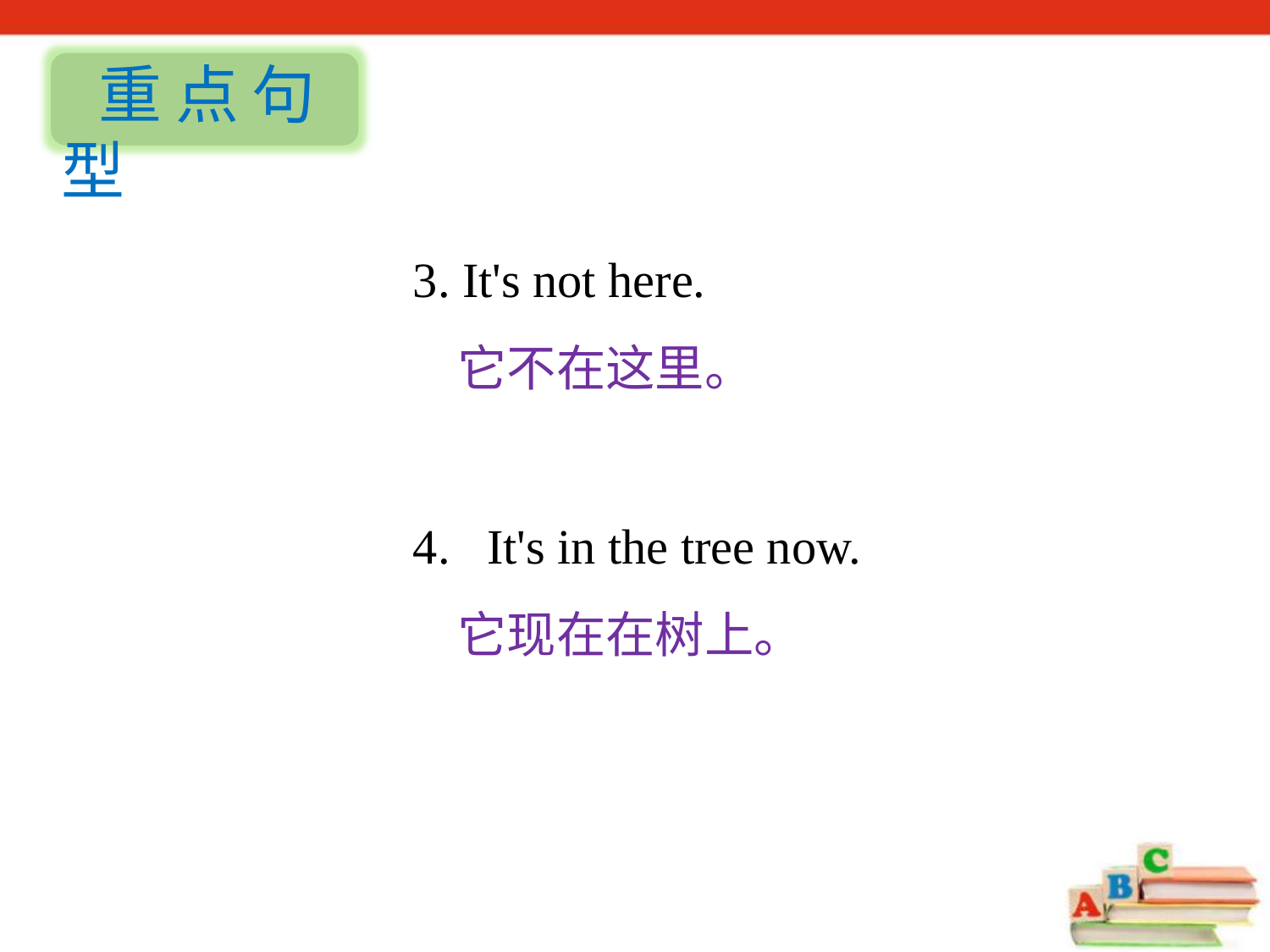

重点句型

3. It's not here.
   它不在这里。

4.   It's in the tree now.
   它现在在树上。